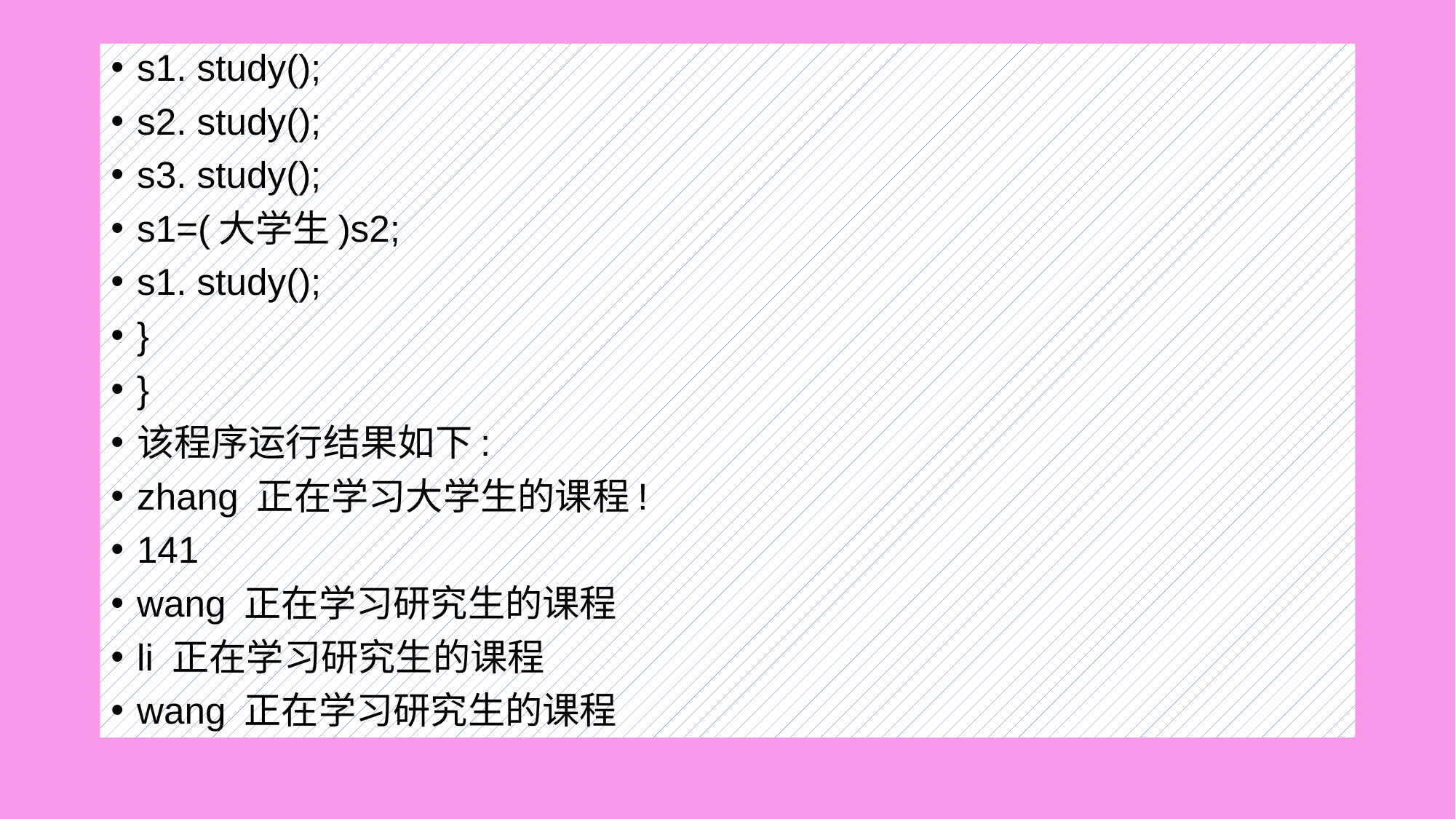

#
s1. study();
s2. study();
s3. study();
s1=(大学生)s2;
s1. study();
}
}
该程序运行结果如下:
zhang 正在学习大学生的课程!
141
wang 正在学习研究生的课程
li 正在学习研究生的课程
wang 正在学习研究生的课程